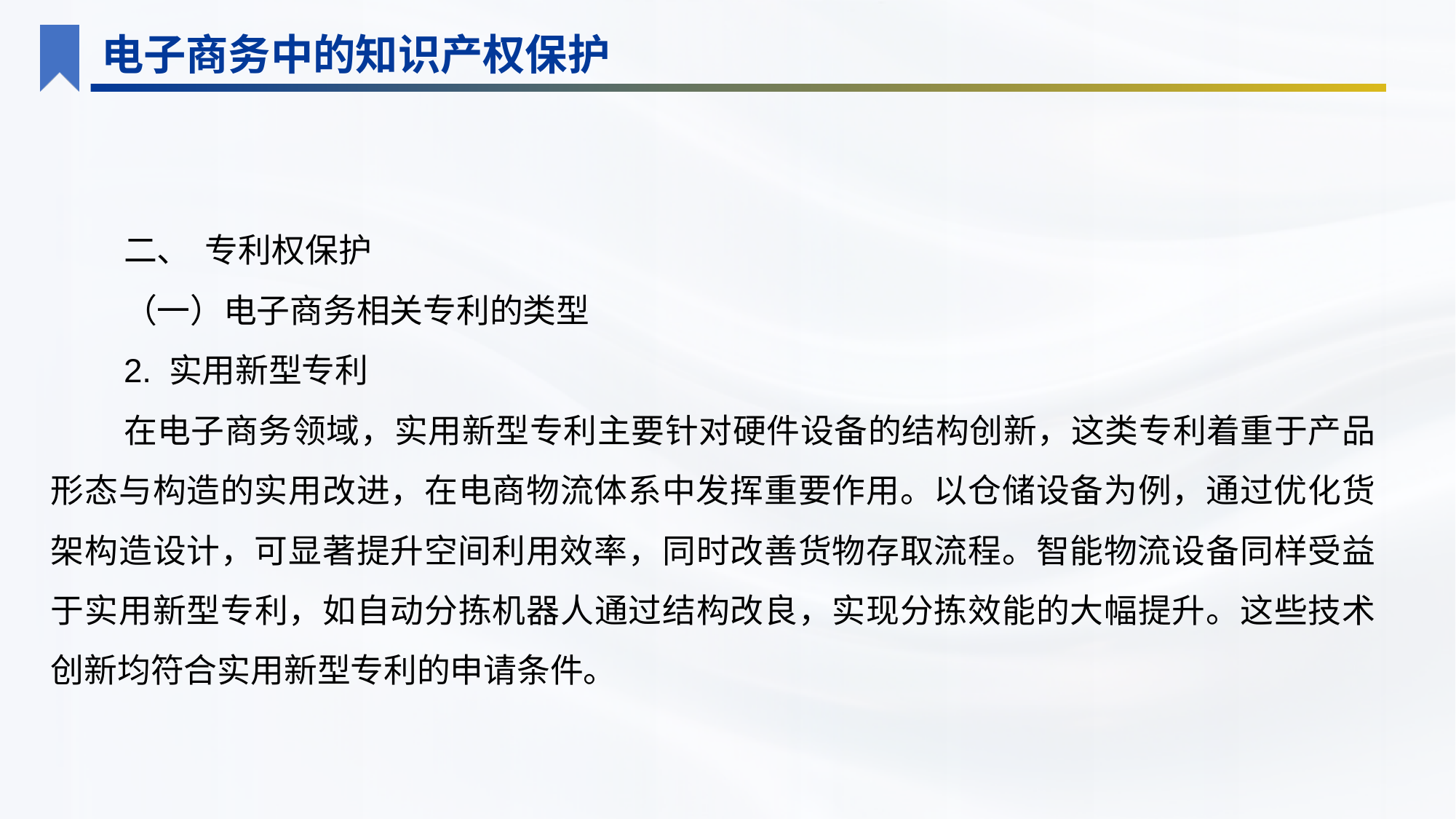

电子商务中的知识产权保护
二、  专利权保护
（一）电子商务相关专利的类型
2. 实用新型专利
在电子商务领域，实用新型专利主要针对硬件设备的结构创新，这类专利着重于产品形态与构造的实用改进，在电商物流体系中发挥重要作用。以仓储设备为例，通过优化货架构造设计，可显著提升空间利用效率，同时改善货物存取流程。智能物流设备同样受益于实用新型专利，如自动分拣机器人通过结构改良，实现分拣效能的大幅提升。这些技术创新均符合实用新型专利的申请条件。